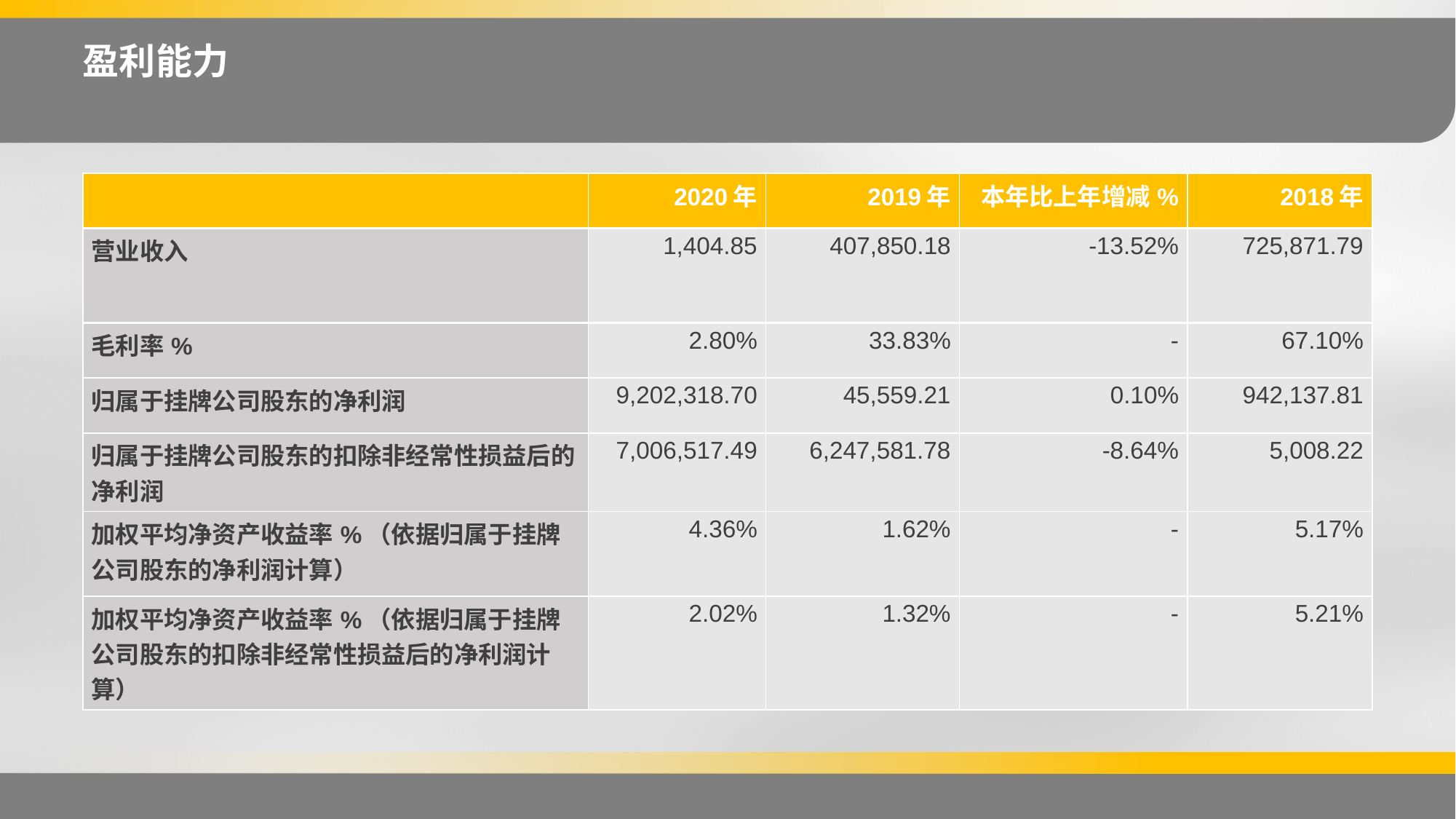

盈利能力
|  | 2020年 | 2019年 | 本年比上年增减% | 2018年 |
| --- | --- | --- | --- | --- |
| 营业收入 | 1,404.85 | 407,850.18 | -13.52% | 725,871.79 |
| 毛利率% | 2.80% | 33.83% | - | 67.10% |
| 归属于挂牌公司股东的净利润 | 9,202,318.70 | 45,559.21 | 0.10% | 942,137.81 |
| 归属于挂牌公司股东的扣除非经常性损益后的净利润 | 7,006,517.49 | 6,247,581.78 | -8.64% | 5,008.22 |
| 加权平均净资产收益率%（依据归属于挂牌公司股东的净利润计算） | 4.36% | 1.62% | - | 5.17% |
| 加权平均净资产收益率%（依据归属于挂牌公司股东的扣除非经常性损益后的净利润计算） | 2.02% | 1.32% | - | 5.21% |